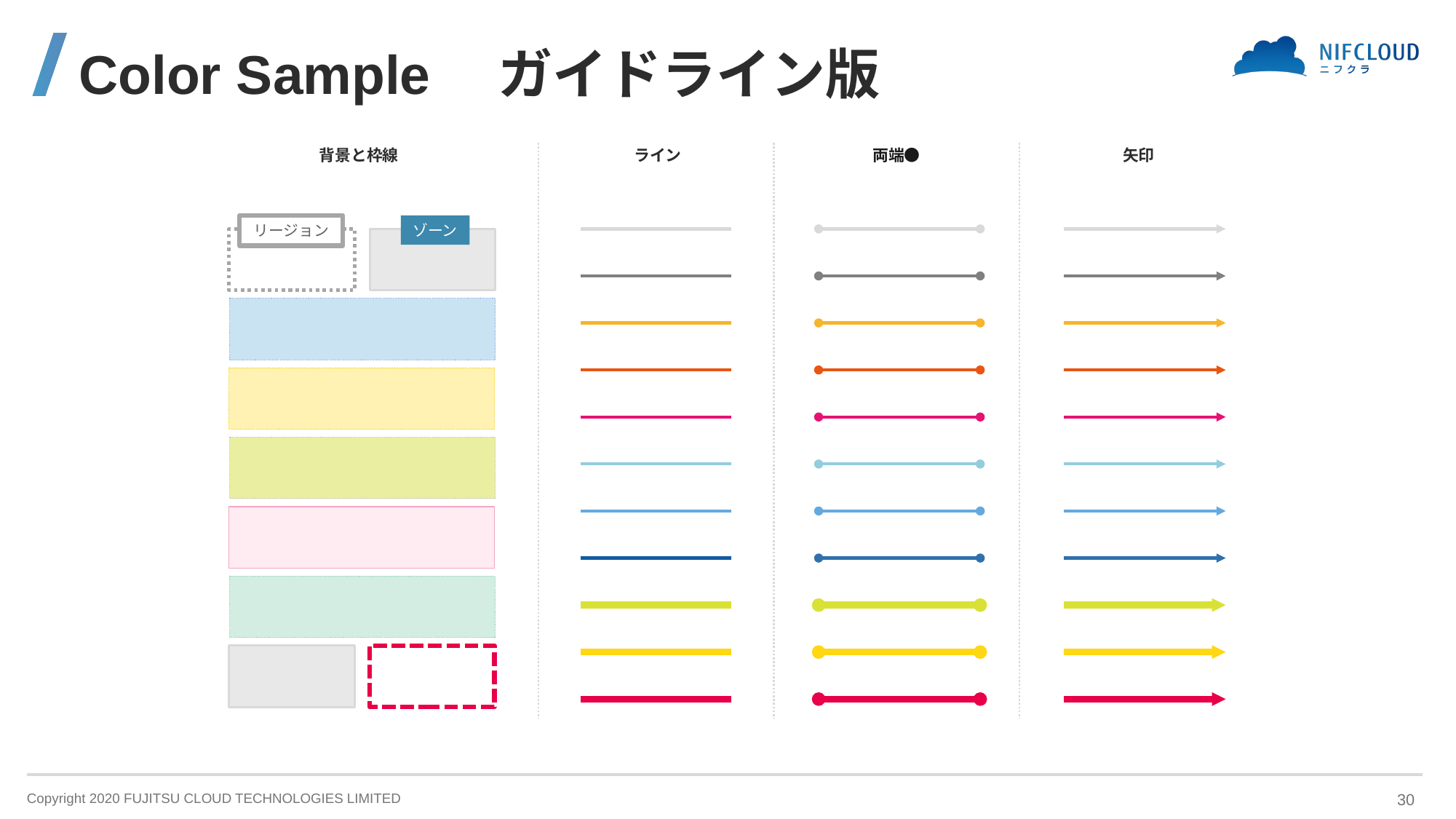

# Color Sample　ガイドライン版
背景と枠線
ライン
両端●
矢印
リージョン
ゾーン

30